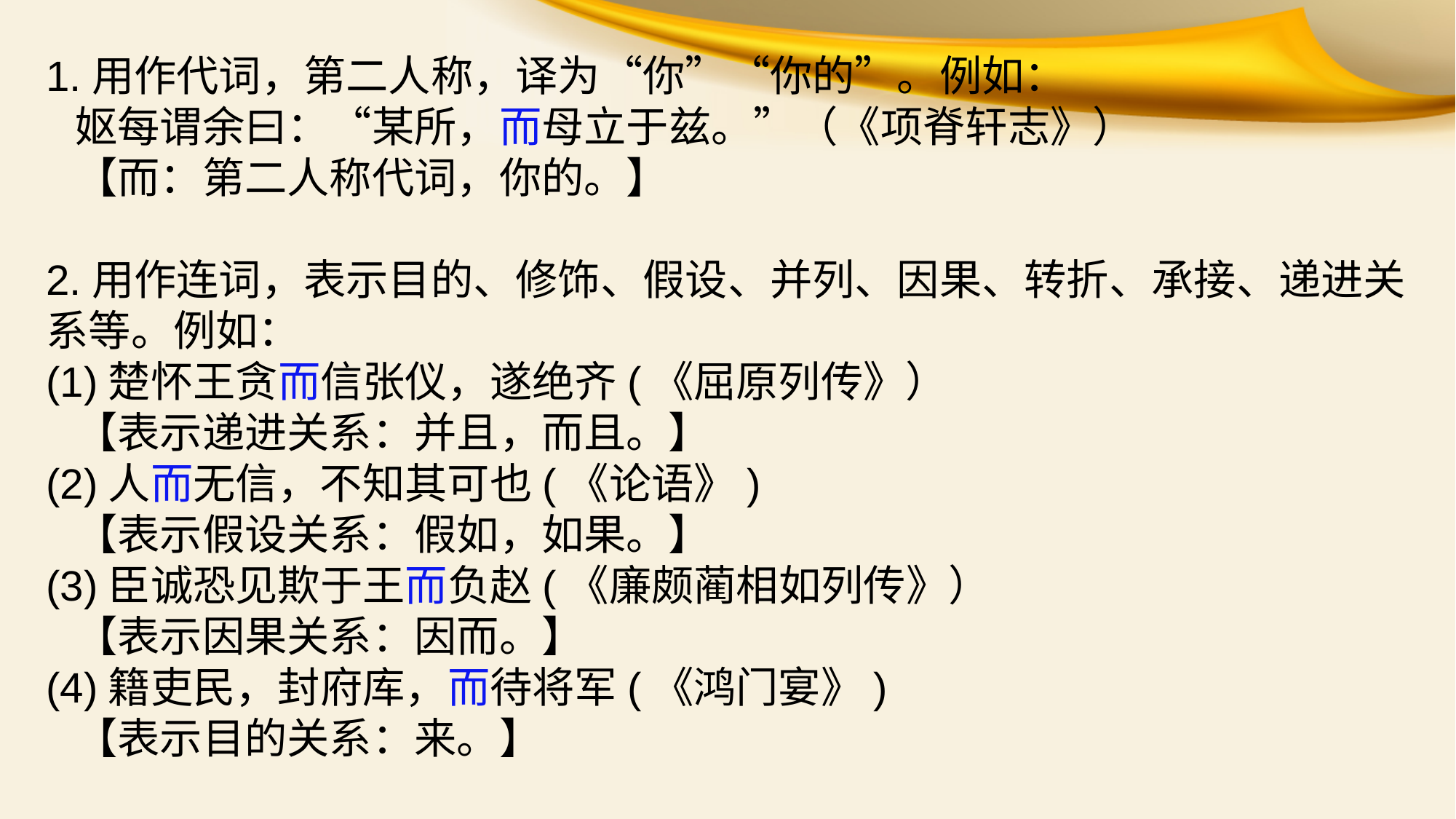

1.用作代词，第二人称，译为“你”“你的”。例如：
  妪每谓余曰：“某所，而母立于兹。”（《项脊轩志》）
  【而：第二人称代词，你的。】

2.用作连词，表示目的、修饰、假设、并列、因果、转折、承接、递进关系等。例如：
(1)楚怀王贪而信张仪，遂绝齐(《屈原列传》）
  【表示递进关系：并且，而且。】
(2)人而无信，不知其可也(《论语》)
  【表示假设关系：假如，如果。】
(3)臣诚恐见欺于王而负赵(《廉颇蔺相如列传》）
  【表示因果关系：因而。】
(4)籍吏民，封府库，而待将军(《鸿门宴》)
  【表示目的关系：来。】